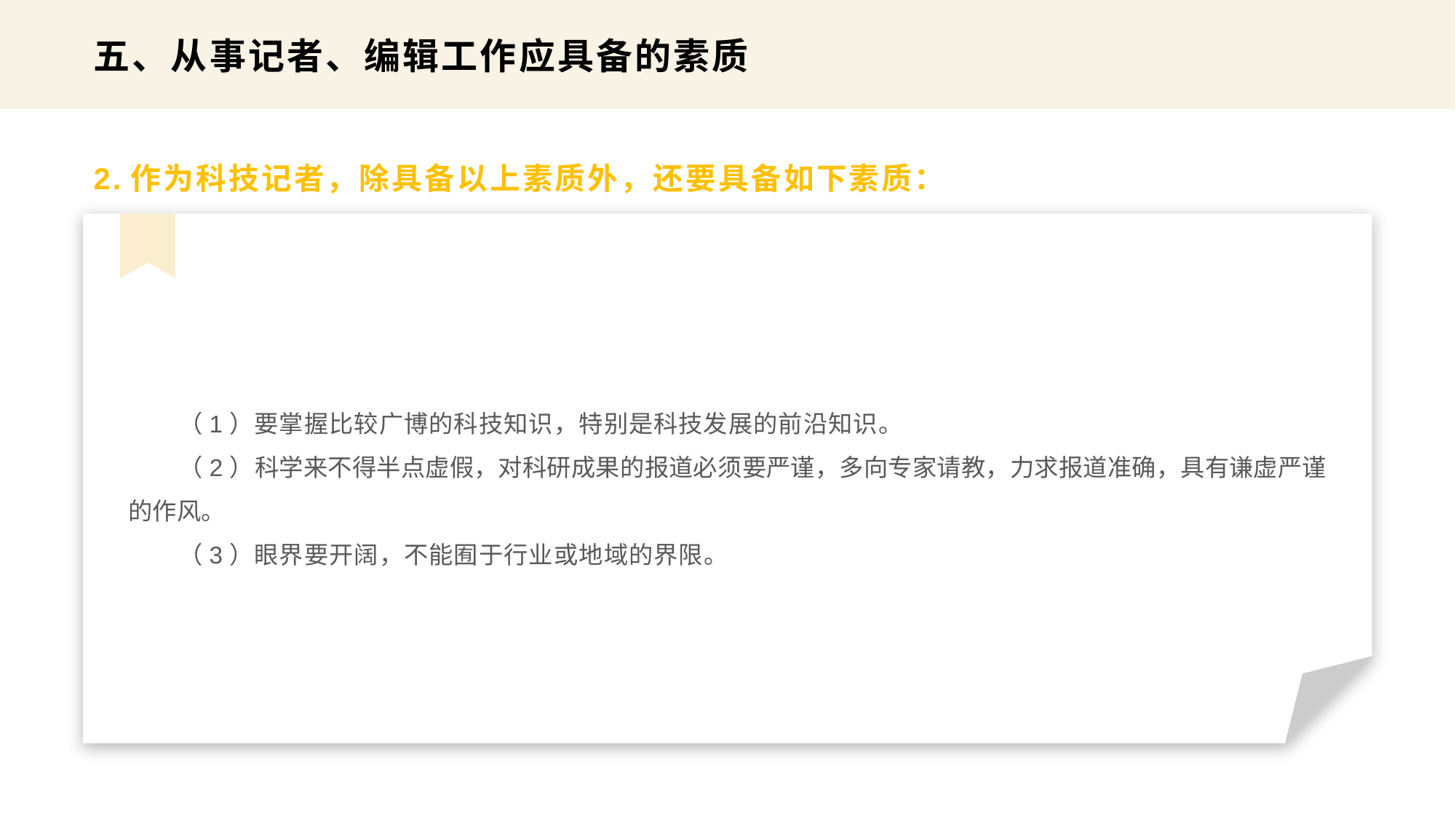

五、从事记者、编辑工作应具备的素质
2.作为科技记者，除具备以上素质外，还要具备如下素质：

（1）要掌握比较广博的科技知识，特别是科技发展的前沿知识。
（2）科学来不得半点虚假，对科研成果的报道必须要严谨，多向专家请教，力求报道准确，具有谦虚严谨的作风。
（3）眼界要开阔，不能囿于行业或地域的界限。